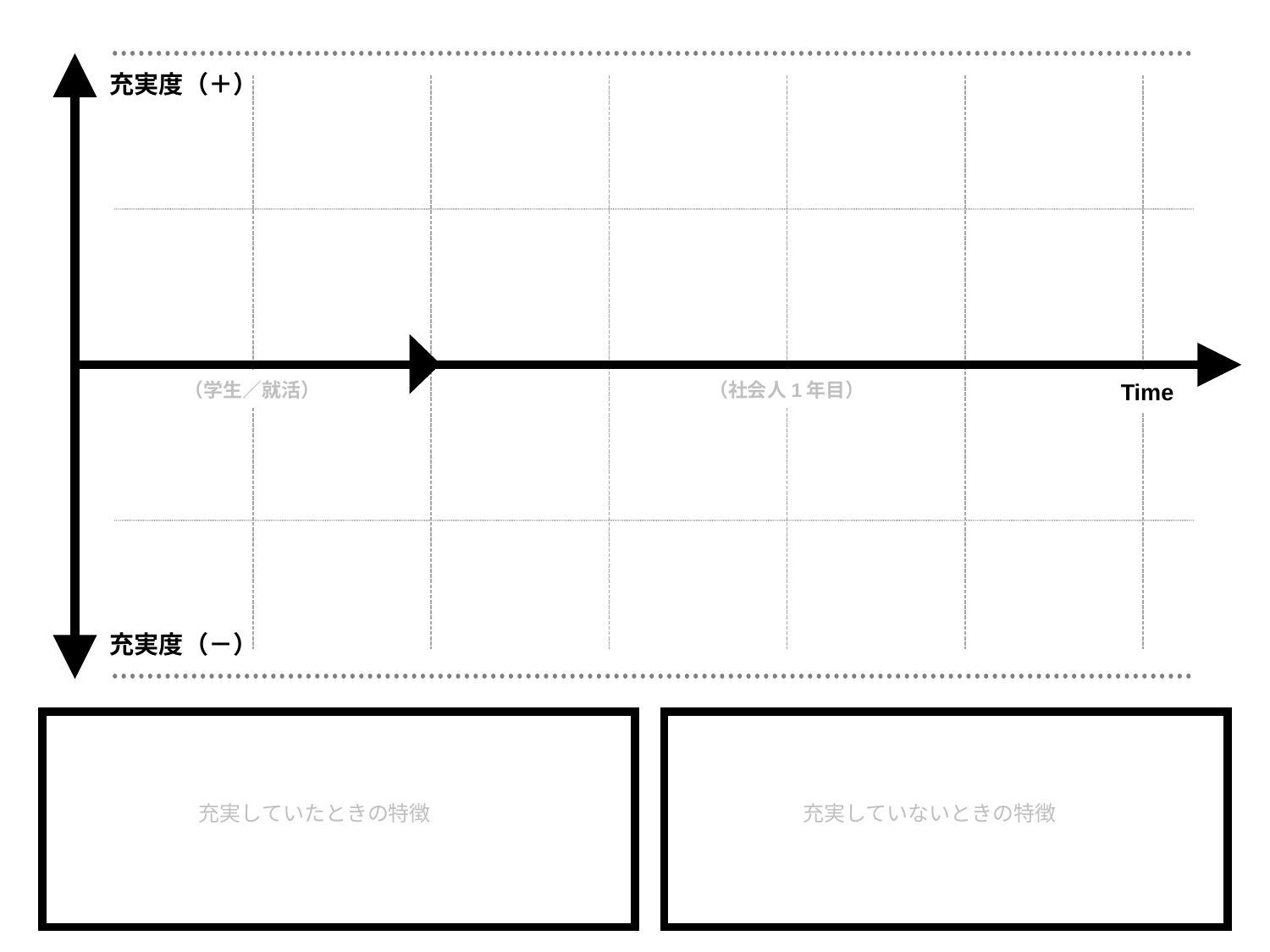

充実度（＋）
（学生／就活）
（社会人1年目）
Time
充実度（－）

充実していたときの特徴
充実していないときの特徴